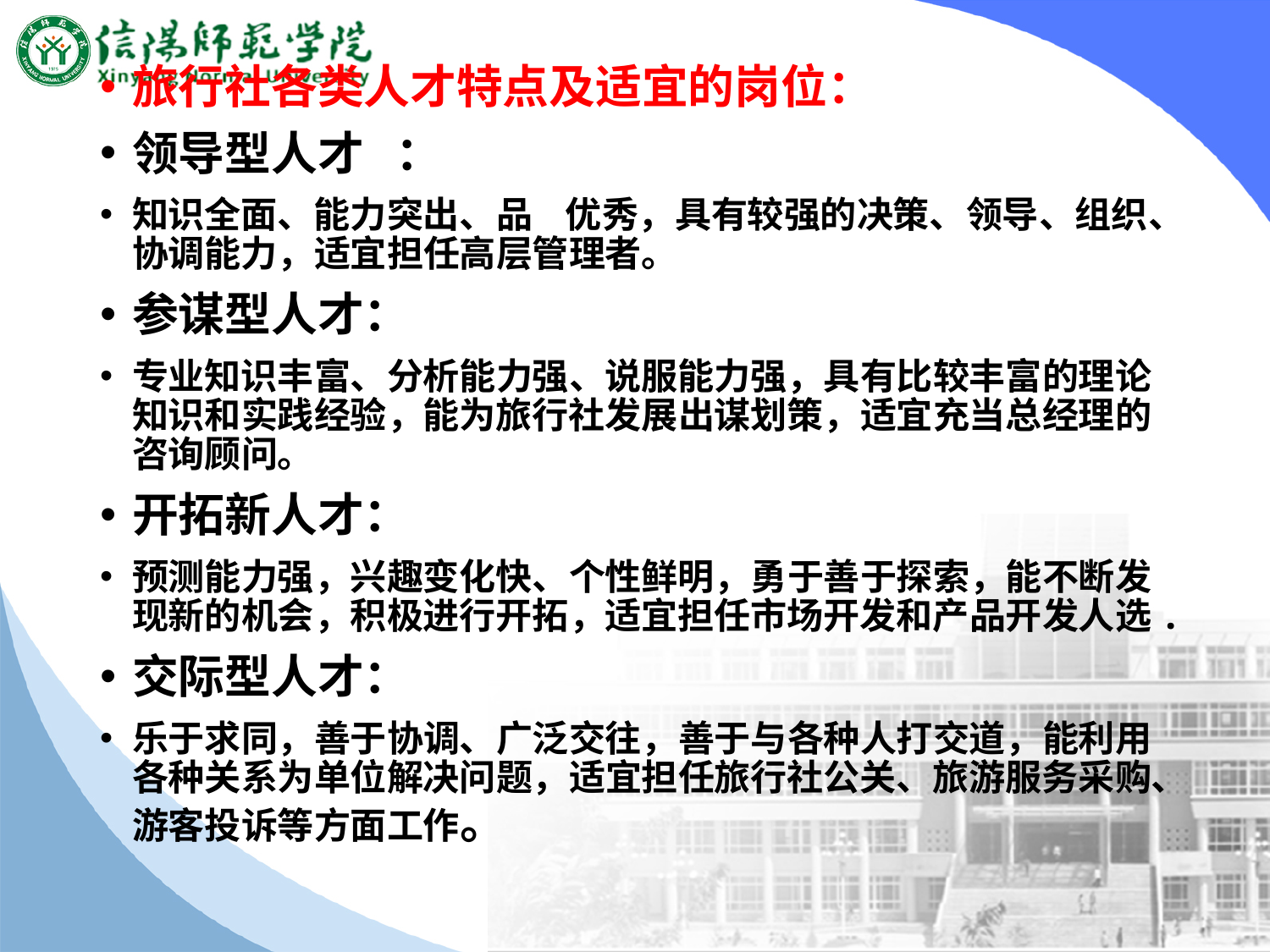

#
旅行社各类人才特点及适宜的岗位：
领导型人才   ：
知识全面、能力突出、品    优秀，具有较强的决策、领导、组织、协调能力，适宜担任高层管理者。
参谋型人才：
专业知识丰富、分析能力强、说服能力强，具有比较丰富的理论知识和实践经验，能为旅行社发展出谋划策，适宜充当总经理的咨询顾问。
开拓新人才：
预测能力强，兴趣变化快、个性鲜明，勇于善于探索，能不断发现新的机会，积极进行开拓，适宜担任市场开发和产品开发人选.
交际型人才：
乐于求同，善于协调、广泛交往，善于与各种人打交道，能利用各种关系为单位解决问题，适宜担任旅行社公关、旅游服务采购、游客投诉等方面工作。